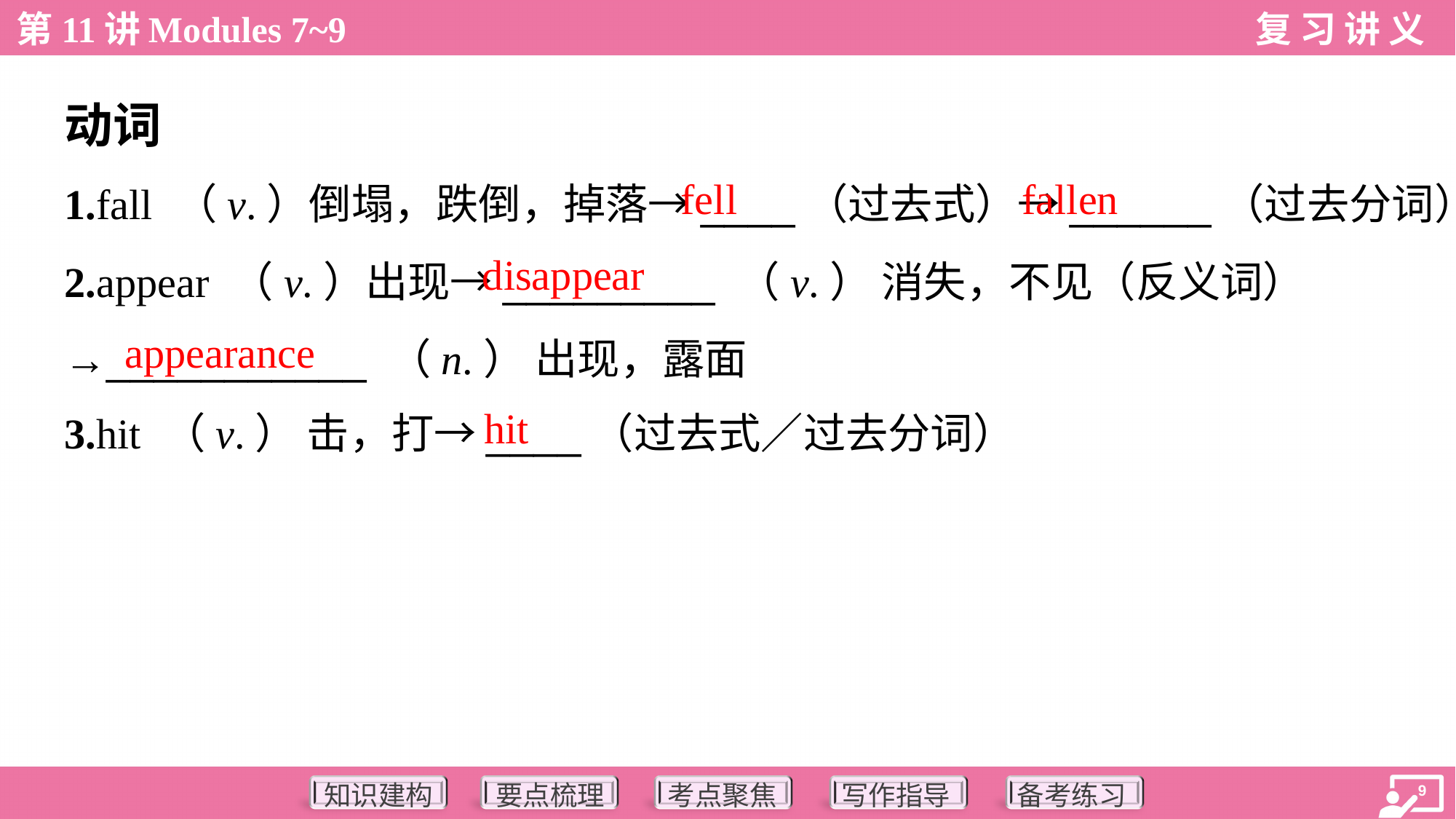

动词
fell
fallen
1.fall （v.）倒塌，跌倒，掉落→____（过去式）→______（过去分词）
2.appear （v.）出现→_________ （v.） 消失，不见（反义词）
→___________ （n.） 出现，露面
3.hit （v.） 击，打→____（过去式／过去分词）
disappear
appearance
hit